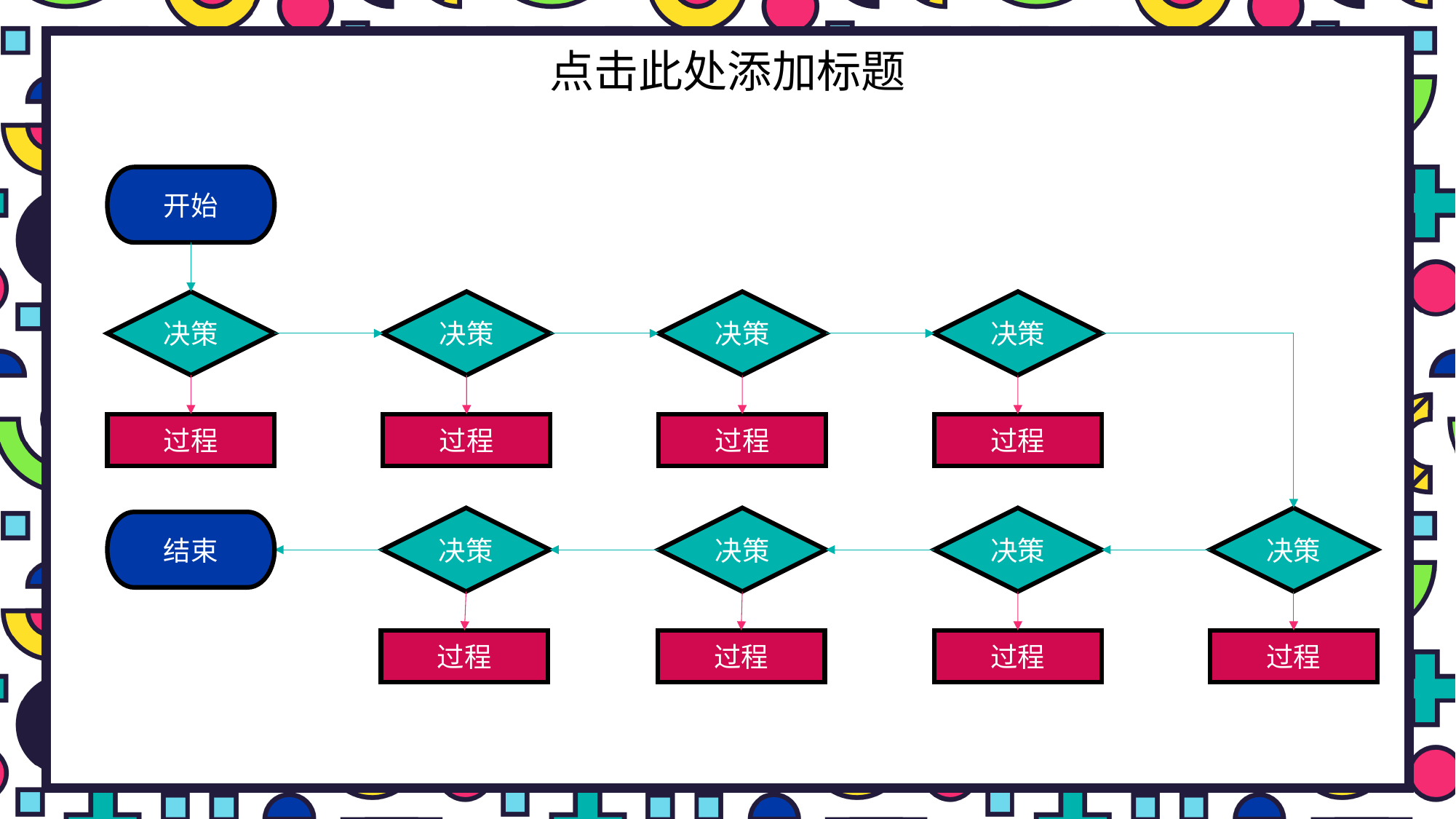

# 点击此处添加标题
开始
决策
决策
决策
决策
过程
过程
过程
过程
决策
决策
决策
决策
结束
过程
过程
过程
过程